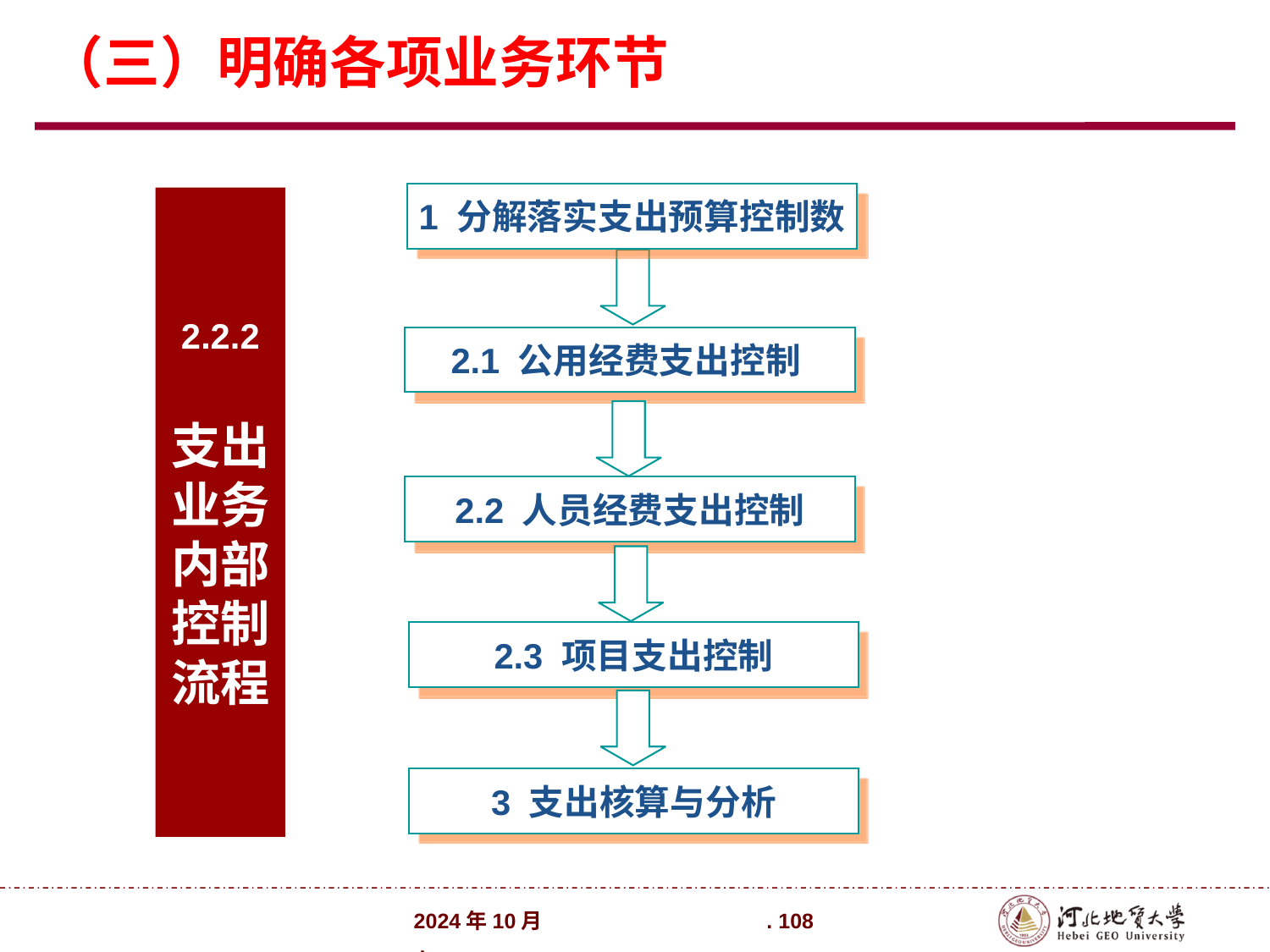

（三）明确各项业务环节
1 分解落实支出预算控制数
2.2.2
支出业务内部控制流程

2.1 公用经费支出控制

2.2 人员经费支出控制

2.3 项目支出控制

3 支出核算与分析
2024年10月                                             . 108 .